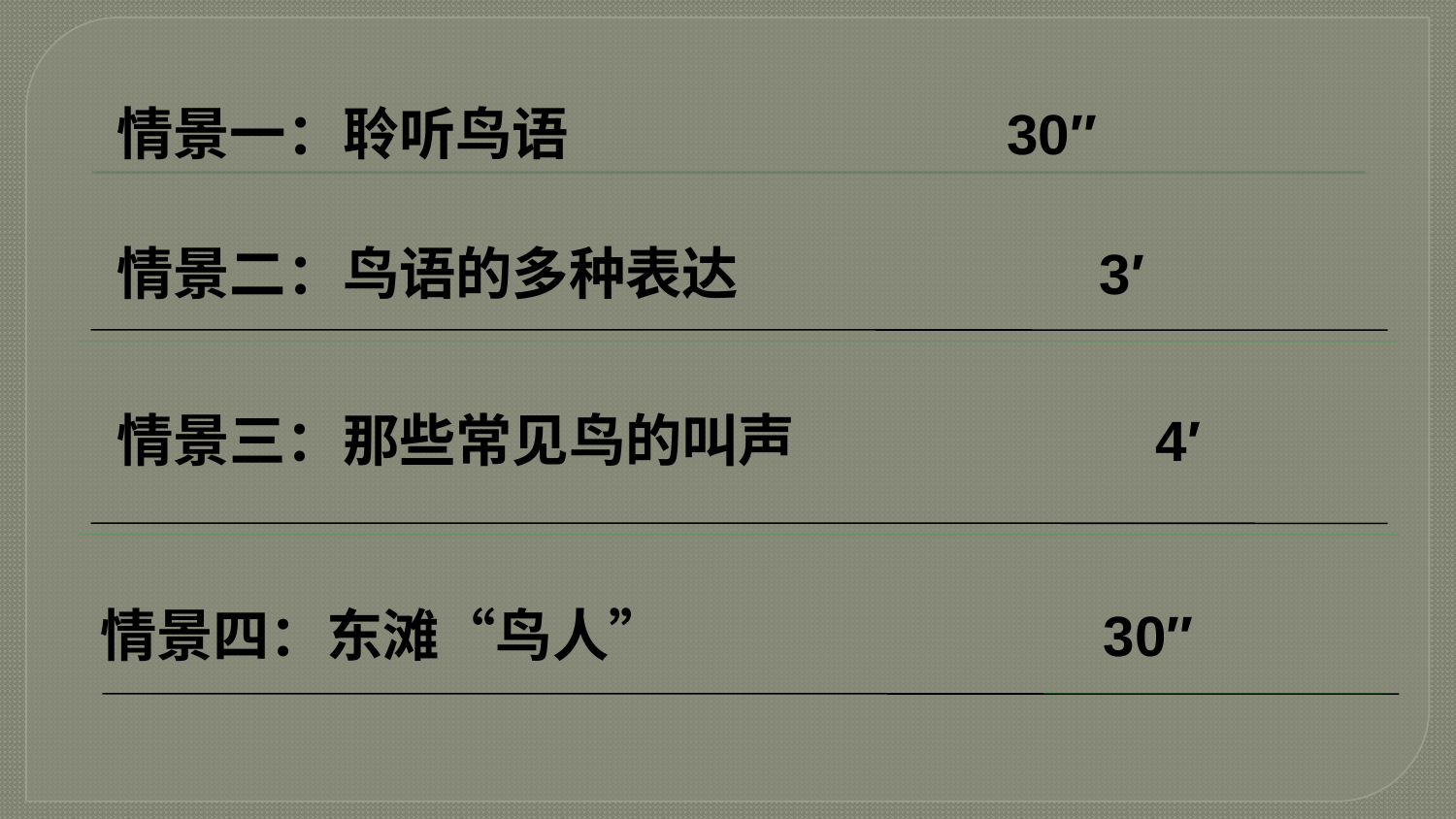

情景一：聆听鸟语                                 30″

情景二：鸟语的多种表达                           3′
情景三：那些常见鸟的叫声                           4′
情景四：东滩“鸟人”                                 30″